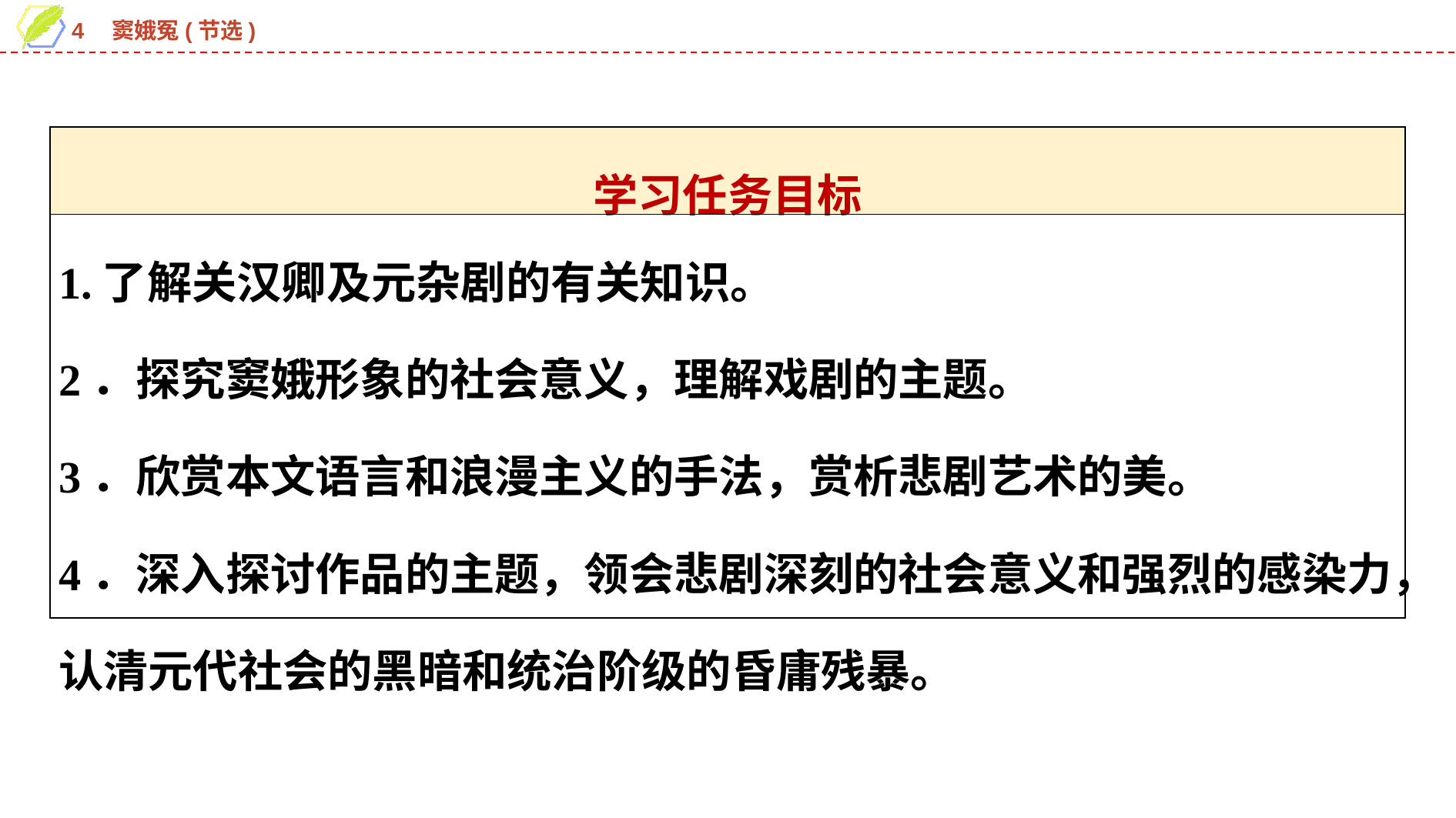

| 学习任务目标 |
| --- |
| 1.了解关汉卿及元杂剧的有关知识。 2．探究窦娥形象的社会意义，理解戏剧的主题。 3．欣赏本文语言和浪漫主义的手法，赏析悲剧艺术的美。 4．深入探讨作品的主题，领会悲剧深刻的社会意义和强烈的感染力，认清元代社会的黑暗和统治阶级的昏庸残暴。 |